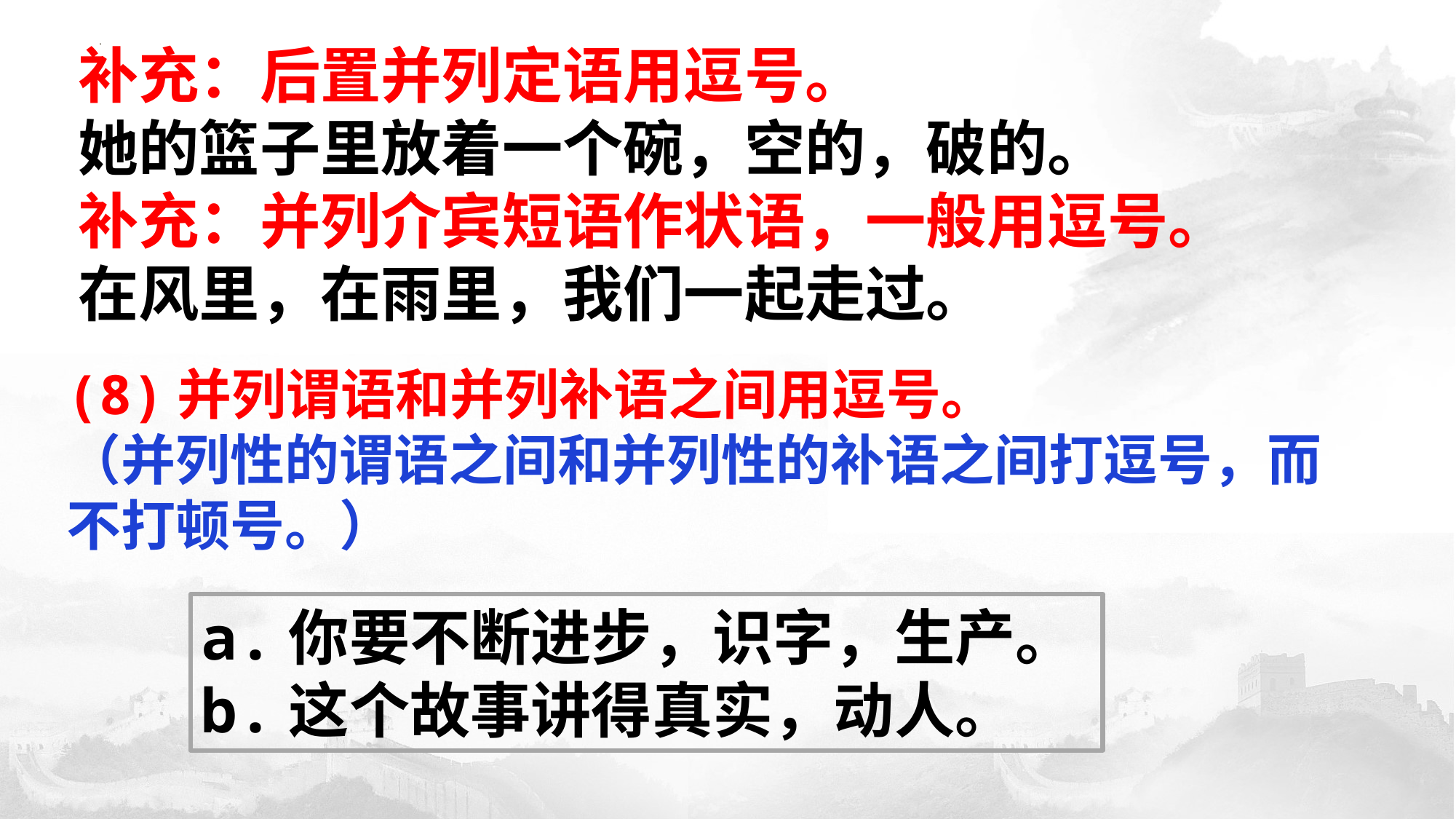

补充：后置并列定语用逗号。
她的篮子里放着一个碗，空的，破的。
补充：并列介宾短语作状语，一般用逗号。
在风里，在雨里，我们一起走过。
(8)并列谓语和并列补语之间用逗号。
（并列性的谓语之间和并列性的补语之间打逗号，而不打顿号。）
a.你要不断进步，识字，生产。
b.这个故事讲得真实，动人。